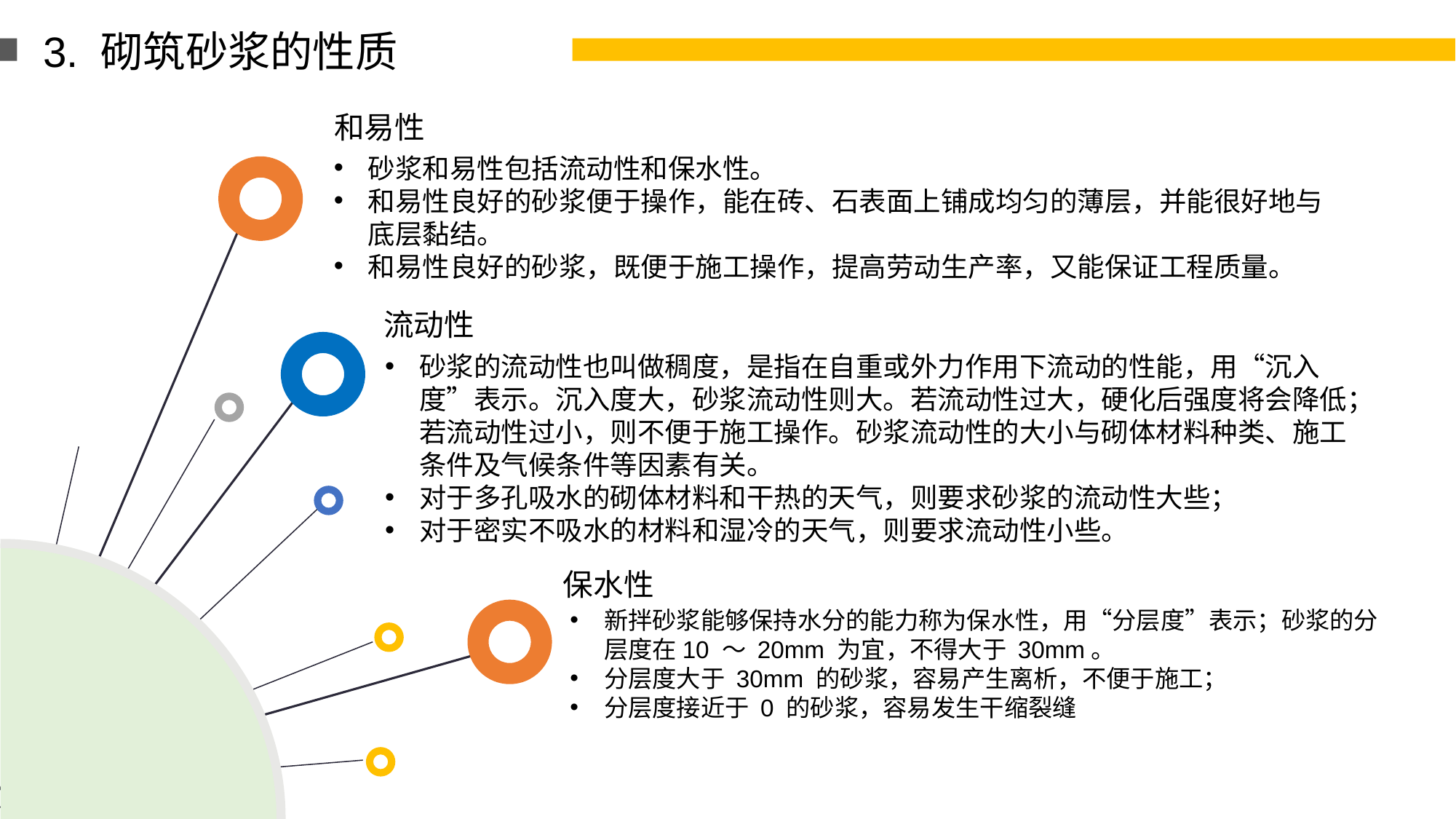

3. 砌筑砂浆的性质
和易性
砂浆和易性包括流动性和保水性。
和易性良好的砂浆便于操作，能在砖、石表面上铺成均匀的薄层，并能很好地与底层黏结。
和易性良好的砂浆，既便于施工操作，提高劳动生产率，又能保证工程质量。

流动性

砂浆的流动性也叫做稠度，是指在自重或外力作用下流动的性能，用“沉入度”表示。沉入度大，砂浆流动性则大。若流动性过大，硬化后强度将会降低；若流动性过小，则不便于施工操作。砂浆流动性的大小与砌体材料种类、施工条件及气候条件等因素有关。
对于多孔吸水的砌体材料和干热的天气，则要求砂浆的流动性大些；
对于密实不吸水的材料和湿冷的天气，则要求流动性小些。

保水性

新拌砂浆能够保持水分的能力称为保水性，用“分层度”表示；砂浆的分层度在10 ～ 20mm 为宜，不得大于 30mm。
分层度大于 30mm 的砂浆，容易产生离析，不便于施工；
分层度接近于 0 的砂浆，容易发生干缩裂缝